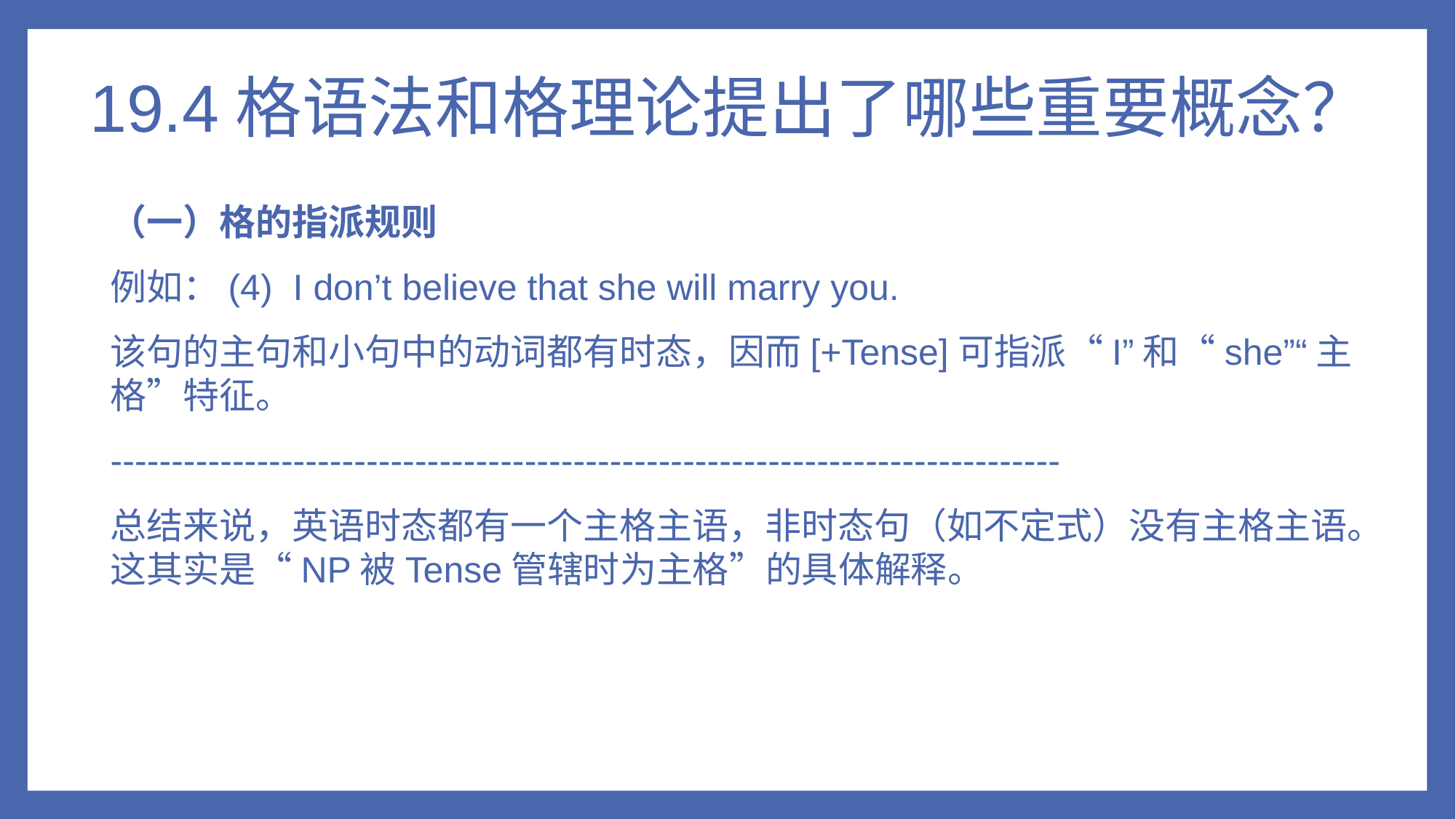

# 19.4格语法和格理论提出了哪些重要概念？
（一）格的指派规则
例如：(4)  I don’t believe that she will marry you.
该句的主句和小句中的动词都有时态，因而[+Tense]可指派“I”和“she”“主格”特征。
------------------------------------------------------------------------------
总结来说，英语时态都有一个主格主语，非时态句（如不定式）没有主格主语。这其实是“NP被Tense管辖时为主格”的具体解释。